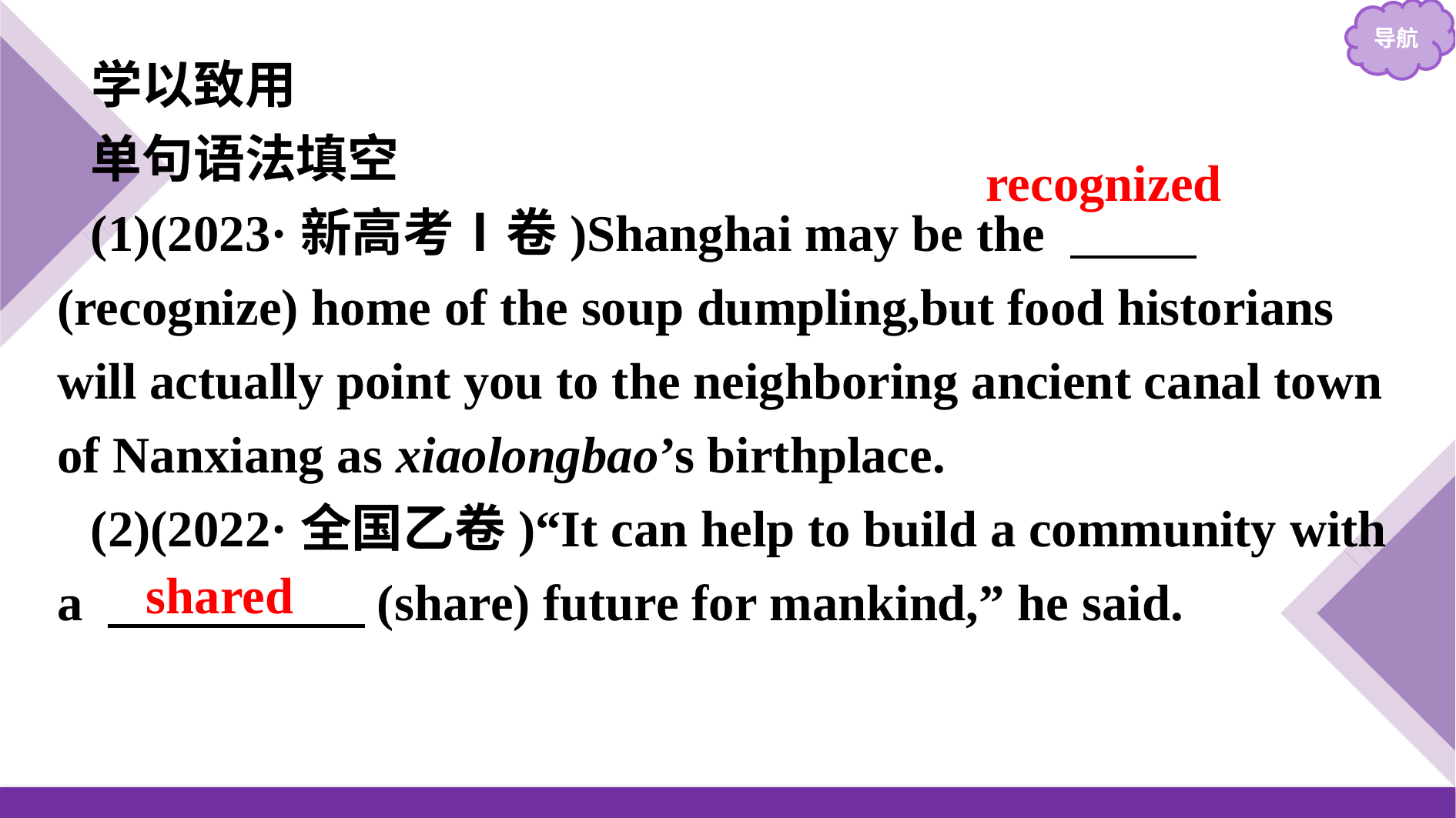

学以致用
单句语法填空
(1)(2023·新高考Ⅰ卷)Shanghai may be the 　  　(recognize) home of the soup dumpling,but food historians will actually point you to the neighboring ancient canal town of Nanxiang as xiaolongbao’s birthplace.
(2)(2022·全国乙卷)“It can help to build a community with a 　　　　　(share) future for mankind,” he said.
recognized
shared